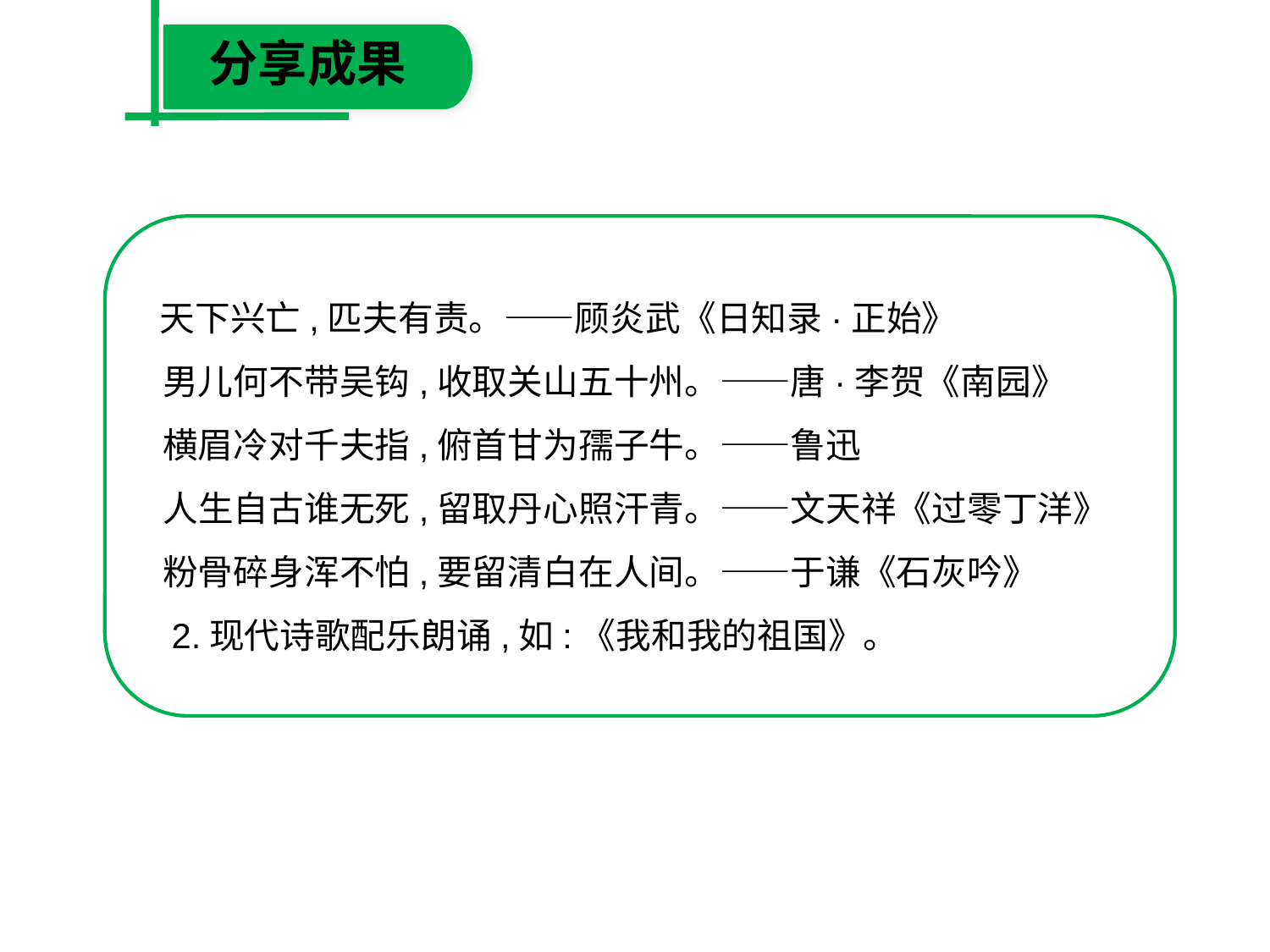

分享成果

   天下兴亡,匹夫有责。——顾炎武《日知录·正始》
　男儿何不带吴钩,收取关山五十州。——唐·李贺《南园》
　横眉冷对千夫指,俯首甘为孺子牛。——鲁迅
　人生自古谁无死,留取丹心照汗青。——文天祥《过零丁洋》
　粉骨碎身浑不怕,要留清白在人间。——于谦《石灰吟》
　2.现代诗歌配乐朗诵,如:《我和我的祖国》。